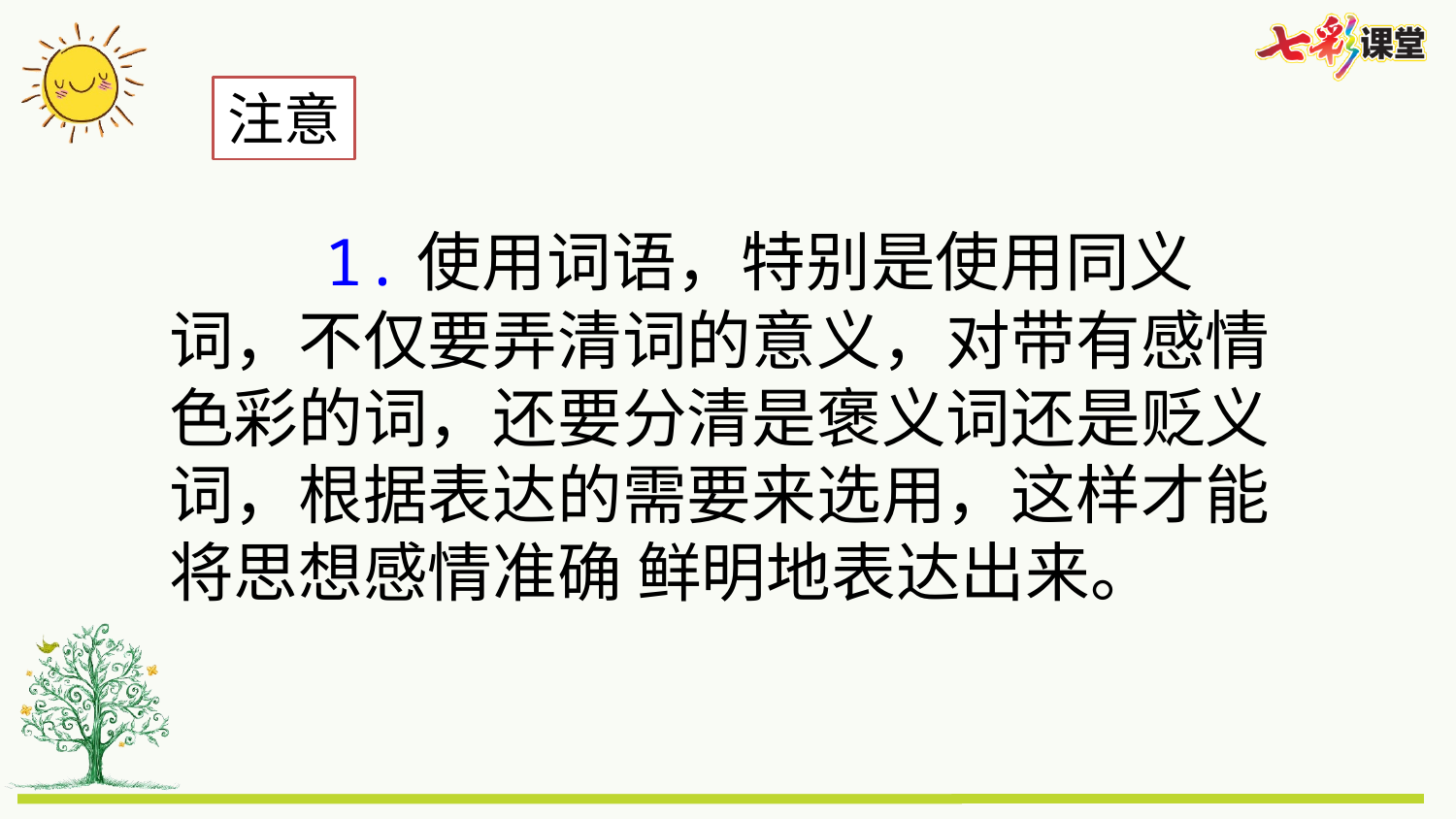

注意
    1.使用词语，特别是使用同义词，不仅要弄清词的意义，对带有感情色彩的词，还要分清是褒义词还是贬义词，根据表达的需要来选用，这样才能将思想感情准确 鲜明地表达出来。